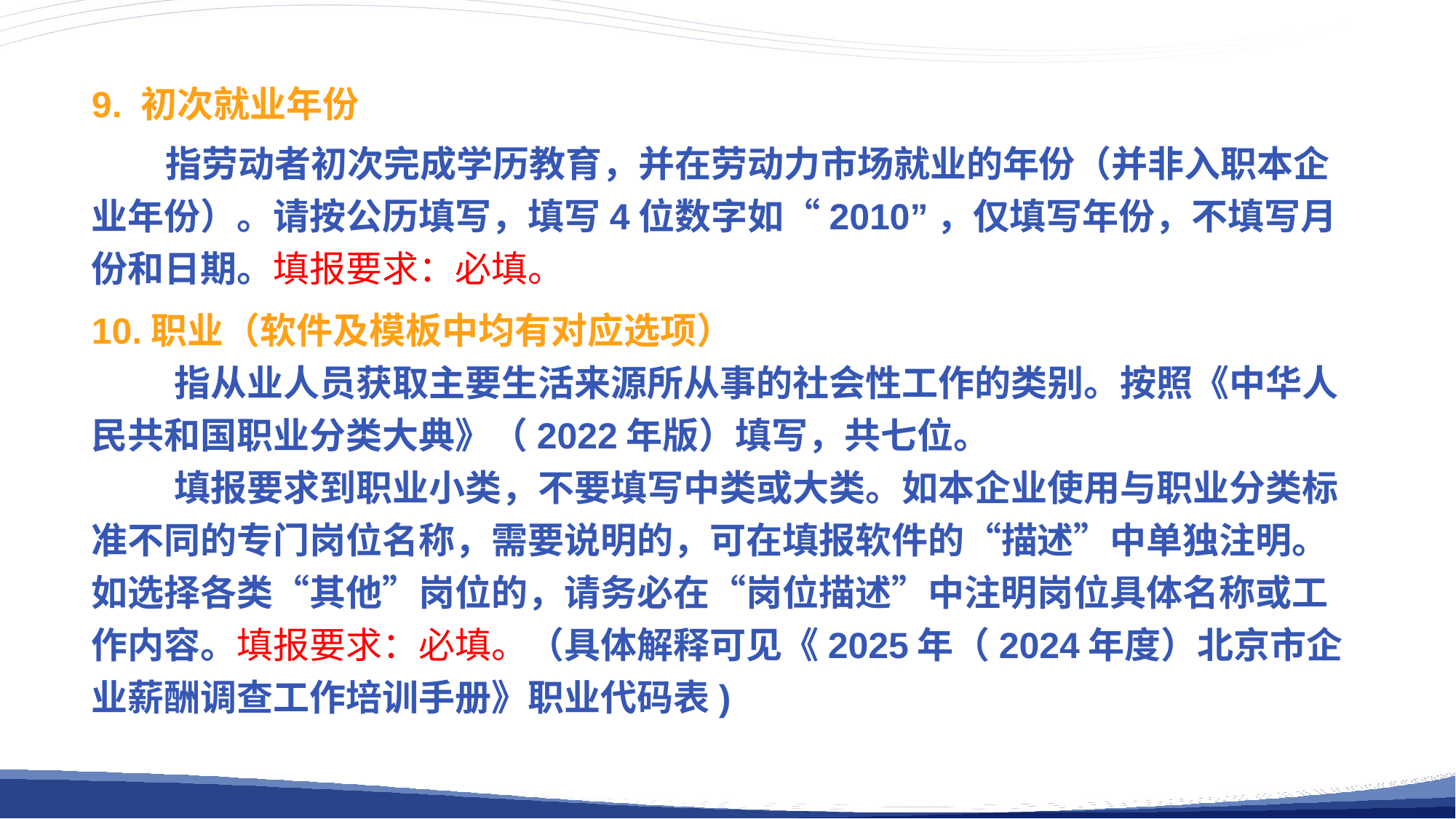

9. 初次就业年份
        指劳动者初次完成学历教育，并在劳动力市场就业的年份（并非入职本企业年份）。请按公历填写，填写4位数字如“2010”，仅填写年份，不填写月份和日期。填报要求：必填。
10.职业（软件及模板中均有对应选项）
         指从业人员获取主要生活来源所从事的社会性工作的类别。按照《中华人民共和国职业分类大典》（2022年版）填写，共七位。
         填报要求到职业小类，不要填写中类或大类。如本企业使用与职业分类标准不同的专门岗位名称，需要说明的，可在填报软件的“描述”中单独注明。如选择各类“其他”岗位的，请务必在“岗位描述”中注明岗位具体名称或工作内容。填报要求：必填。（具体解释可见《2025年（2024年度）北京市企业薪酬调查工作培训手册》职业代码表)